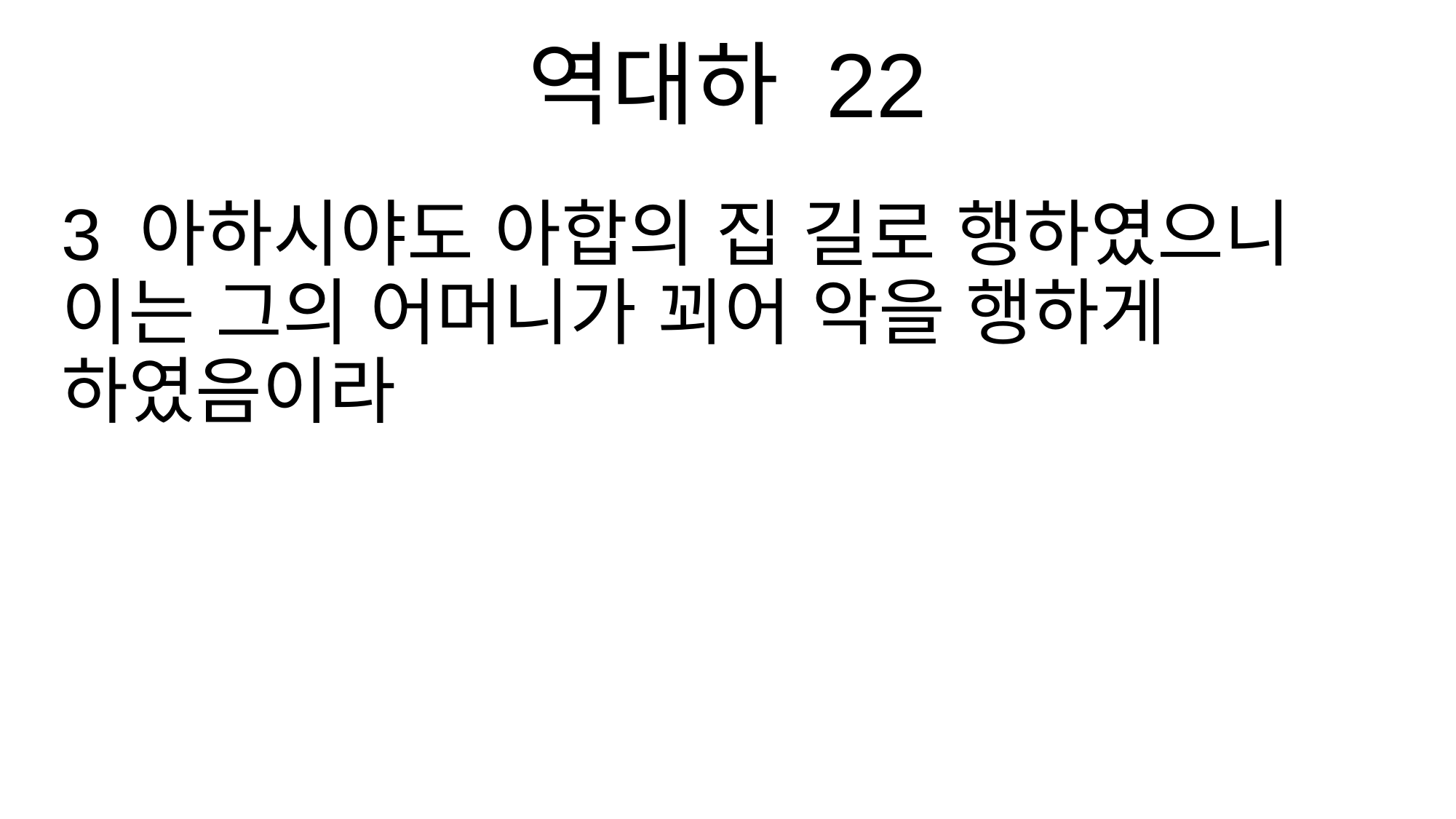

역대하 22
3 아하시야도 아합의 집 길로 행하였으니 이는 그의 어머니가 꾀어 악을 행하게 하였음이라